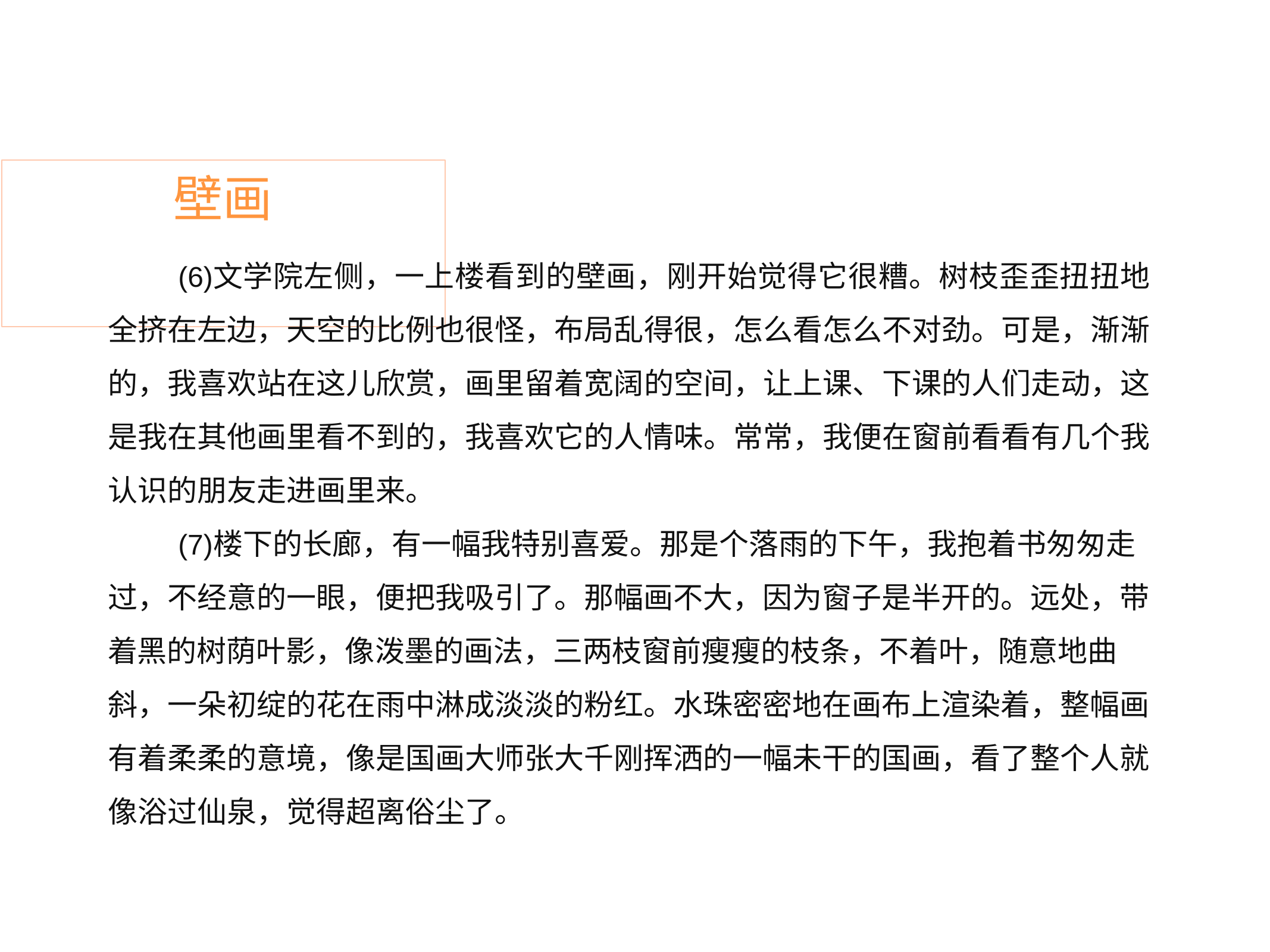

# 壁画
文学院左侧，一上楼看到的壁画，刚开始觉得它很糟。树枝歪歪扭扭地 全挤在左边，天空的比例也很怪，布局乱得很，怎么看怎么不对劲。可是，渐渐 的，我喜欢站在这儿欣赏，画里留着宽阔的空间，让上课、下课的人们走动，这 是我在其他画里看不到的，我喜欢它的人情味。常常，我便在窗前看看有几个我 认识的朋友走进画里来。
楼下的长廊，有一幅我特别喜爱。那是个落雨的下午，我抱着书匆匆走 过，不经意的一眼，便把我吸引了。那幅画不大，因为窗子是半开的。远处，带 着黑的树荫叶影，像泼墨的画法，三两枝窗前瘦瘦的枝条，不着叶，随意地曲 斜，一朵初绽的花在雨中淋成淡淡的粉红。水珠密密地在画布上渲染着，整幅画 有着柔柔的意境，像是国画大师张大千刚挥洒的一幅未干的国画，看了整个人就 像浴过仙泉，觉得超离俗尘了。